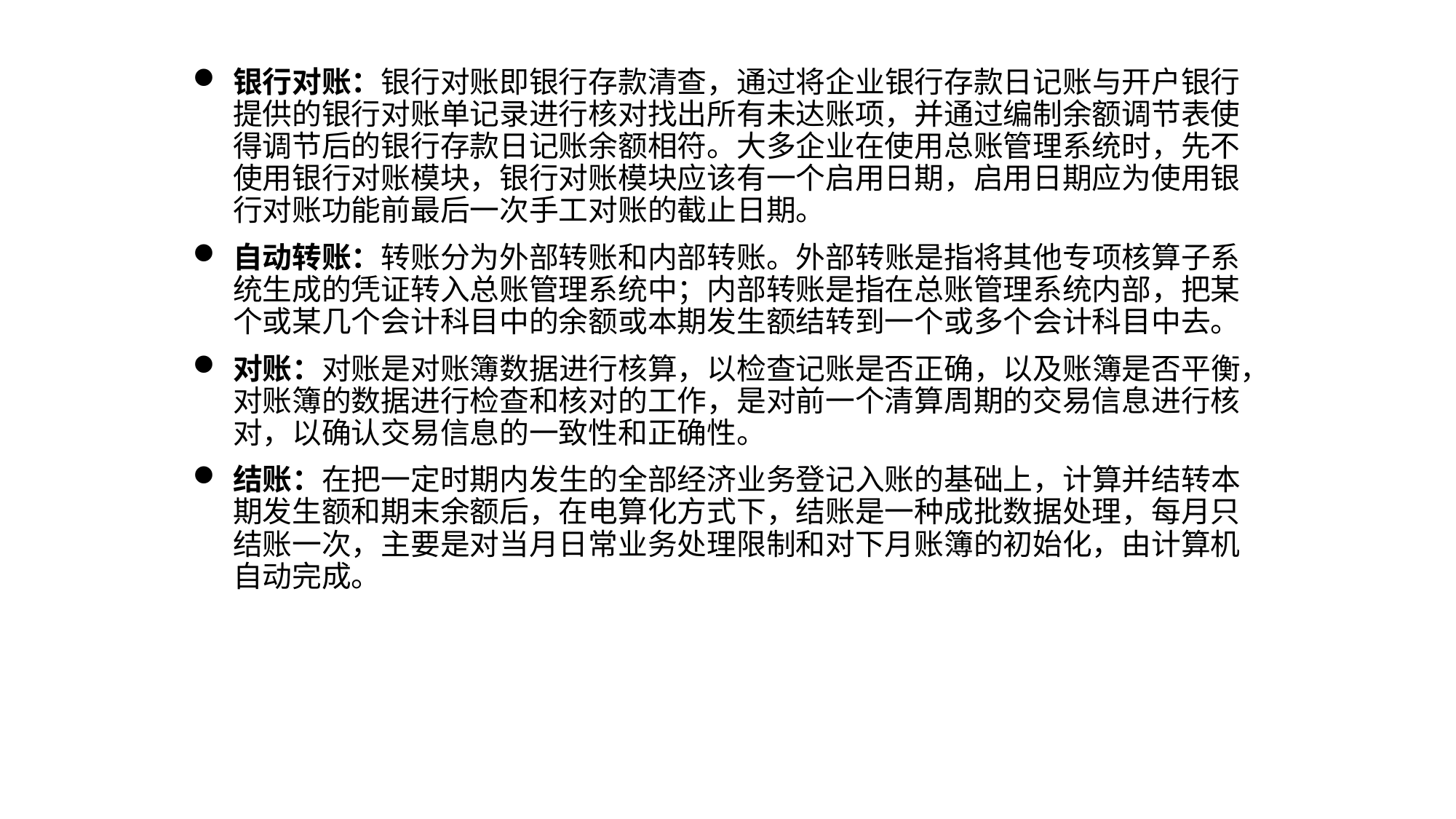

银行对账：银行对账即银行存款清查，通过将企业银行存款日记账与开户银行提供的银行对账单记录进行核对找出所有未达账项，并通过编制余额调节表使得调节后的银行存款日记账余额相符。大多企业在使用总账管理系统时，先不使用银行对账模块，银行对账模块应该有一个启用日期，启用日期应为使用银行对账功能前最后一次手工对账的截止日期。
自动转账：转账分为外部转账和内部转账。外部转账是指将其他专项核算子系统生成的凭证转入总账管理系统中；内部转账是指在总账管理系统内部，把某个或某几个会计科目中的余额或本期发生额结转到一个或多个会计科目中去。
对账：对账是对账簿数据进行核算，以检查记账是否正确，以及账簿是否平衡，对账簿的数据进行检查和核对的工作，是对前一个清算周期的交易信息进行核对，以确认交易信息的一致性和正确性。
结账：在把一定时期内发生的全部经济业务登记入账的基础上，计算并结转本期发生额和期末余额后，在电算化方式下，结账是一种成批数据处理，每月只结账一次，主要是对当月日常业务处理限制和对下月账簿的初始化，由计算机自动完成。